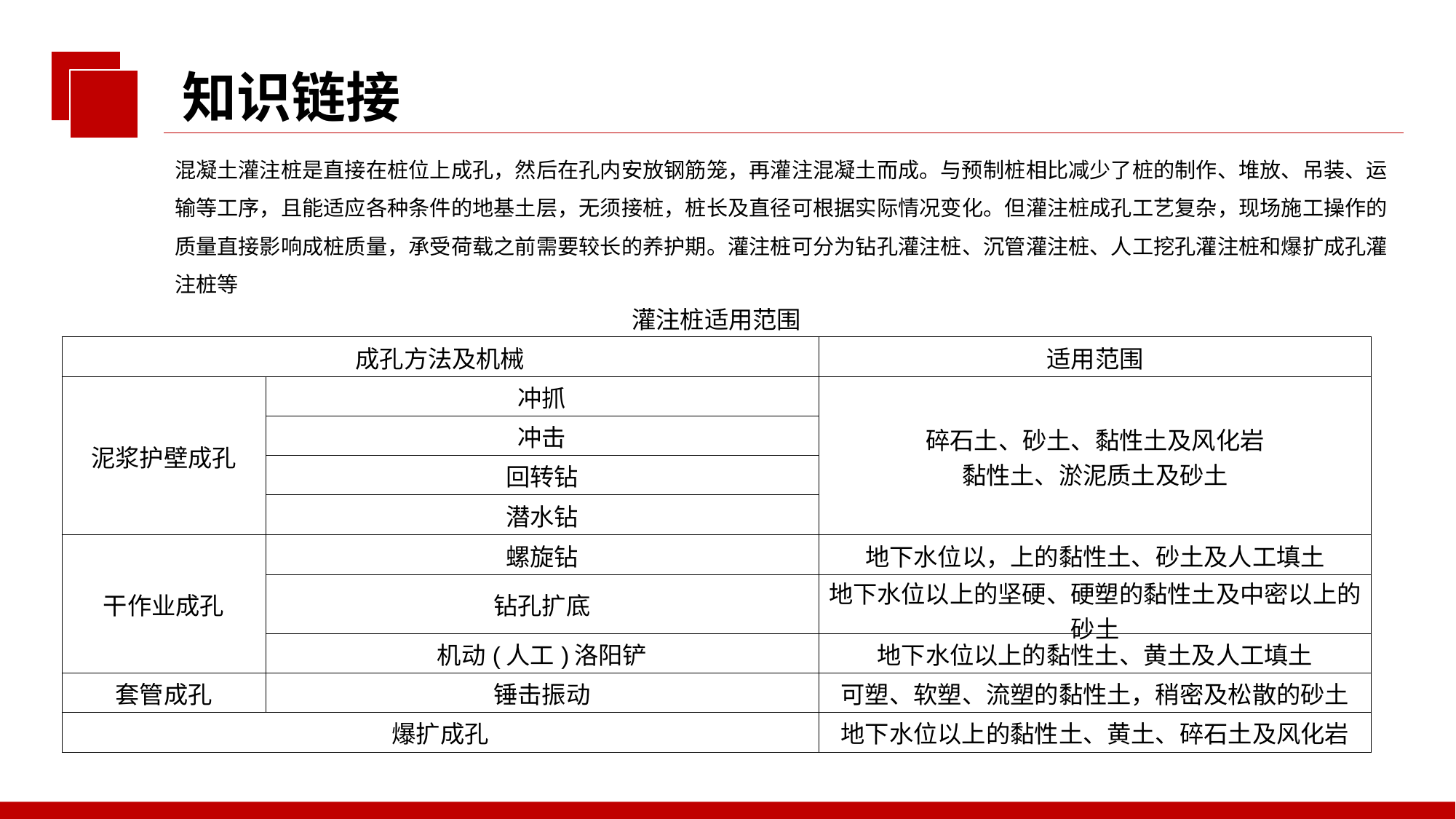

知识链接
混凝土灌注桩是直接在桩位上成孔，然后在孔内安放钢筋笼，再灌注混凝土而成。与预制桩相比减少了桩的制作、堆放、吊装、运输等工序，且能适应各种条件的地基土层，无须接桩，桩长及直径可根据实际情况变化。但灌注桩成孔工艺复杂，现场施工操作的质量直接影响成桩质量，承受荷载之前需要较长的养护期。灌注桩可分为钻孔灌注桩、沉管灌注桩、人工挖孔灌注桩和爆扩成孔灌注桩等
| 灌注桩适用范围 |  |  |
| --- | --- | --- |
| 成孔方法及机械 |  | 适用范围 |
| 泥浆护壁成孔 | 冲抓 | 碎石土、砂土、黏性土及风化岩 黏性土、淤泥质土及砂土 |
|  | 冲击 |  |
|  | 回转钻 |  |
|  | 潜水钻 |  |
| 干作业成孔 | 螺旋钻 | 地下水位以，上的黏性土、砂土及人工填土 |
|  | 钻孔扩底 | 地下水位以上的坚硬、硬塑的黏性土及中密以上的砂土 |
|  | 机动(人工)洛阳铲 | 地下水位以上的黏性土、黄土及人工填土 |
| 套管成孔 | 锤击振动 | 可塑、软塑、流塑的黏性土，稍密及松散的砂土 |
| 爆扩成孔 |  | 地下水位以上的黏性土、黄土、碎石土及风化岩 |